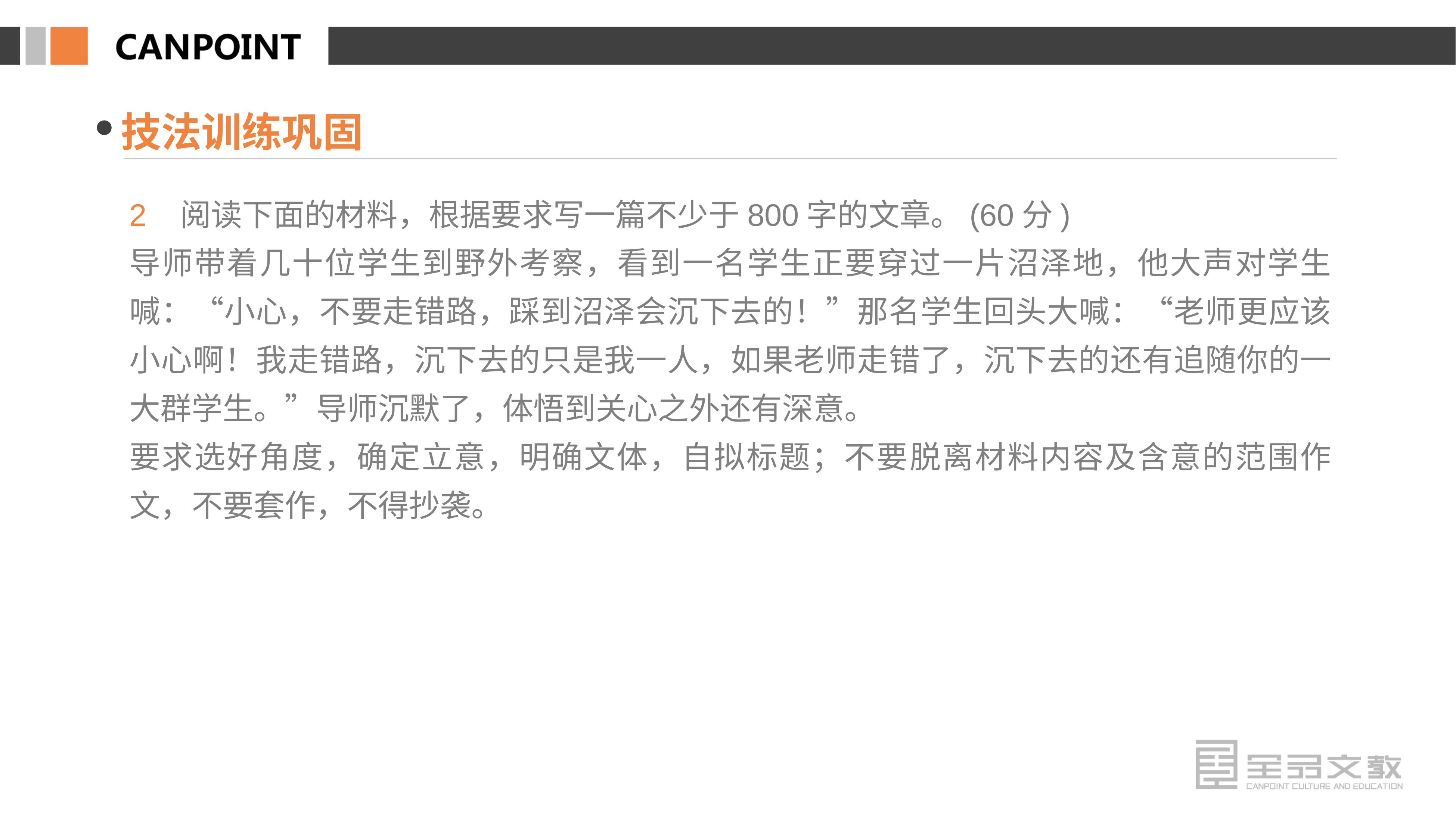

技法训练巩固

2   阅读下面的材料，根据要求写一篇不少于800字的文章。(60分)
导师带着几十位学生到野外考察，看到一名学生正要穿过一片沼泽地，他大声对学生喊：“小心，不要走错路，踩到沼泽会沉下去的！”那名学生回头大喊：“老师更应该小心啊！我走错路，沉下去的只是我一人，如果老师走错了，沉下去的还有追随你的一大群学生。”导师沉默了，体悟到关心之外还有深意。
要求选好角度，确定立意，明确文体，自拟标题；不要脱离材料内容及含意的范围作文，不要套作，不得抄袭。